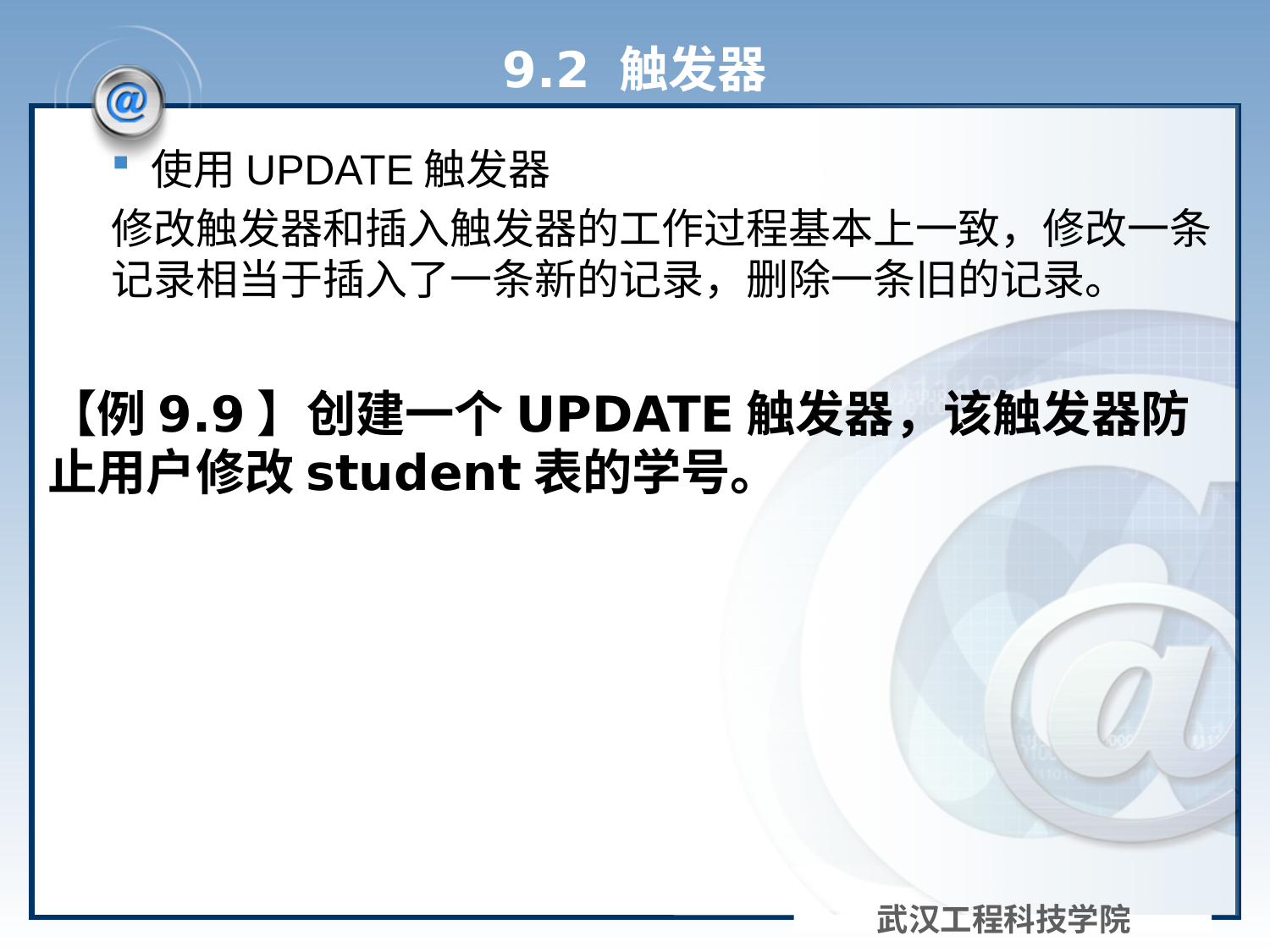

# 9.2 触发器
使用UPDATE触发器
修改触发器和插入触发器的工作过程基本上一致，修改一条记录相当于插入了一条新的记录，删除一条旧的记录。

【例9.9】创建一个UPDATE触发器，该触发器防止用户修改student表的学号。

武汉工程科技学院